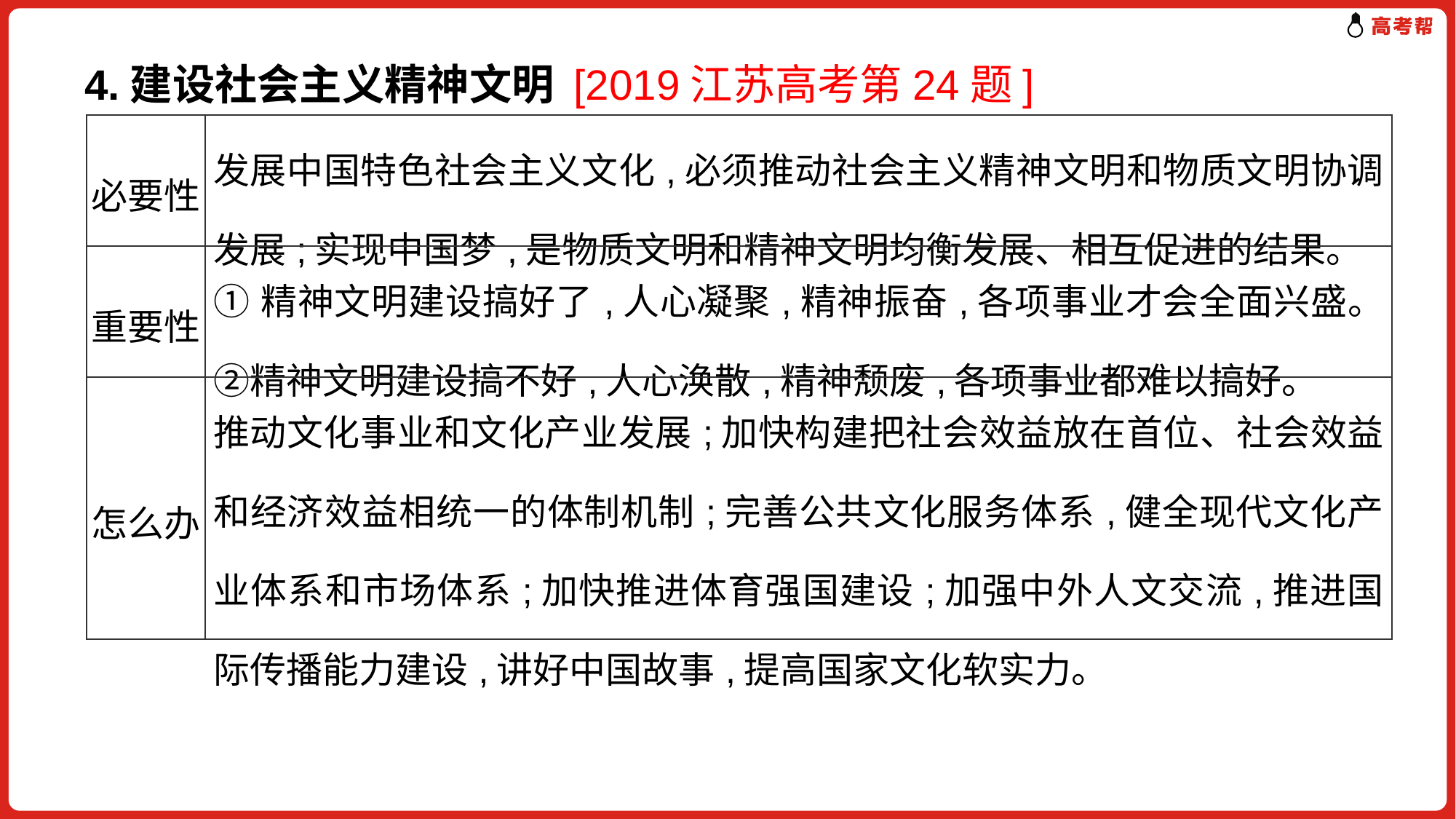

4.建设社会主义精神文明 [2019江苏高考第24题]
| 必要性 | 发展中国特色社会主义文化,必须推动社会主义精神文明和物质文明协调发展;实现中国梦,是物质文明和精神文明均衡发展、相互促进的结果。 |
| --- | --- |
| 重要性 | ①精神文明建设搞好了,人心凝聚,精神振奋,各项事业才会全面兴盛。②精神文明建设搞不好,人心涣散,精神颓废,各项事业都难以搞好。 |
| 怎么办 | 推动文化事业和文化产业发展;加快构建把社会效益放在首位、社会效益和经济效益相统一的体制机制;完善公共文化服务体系,健全现代文化产业体系和市场体系;加快推进体育强国建设;加强中外人文交流,推进国际传播能力建设,讲好中国故事,提高国家文化软实力。 |